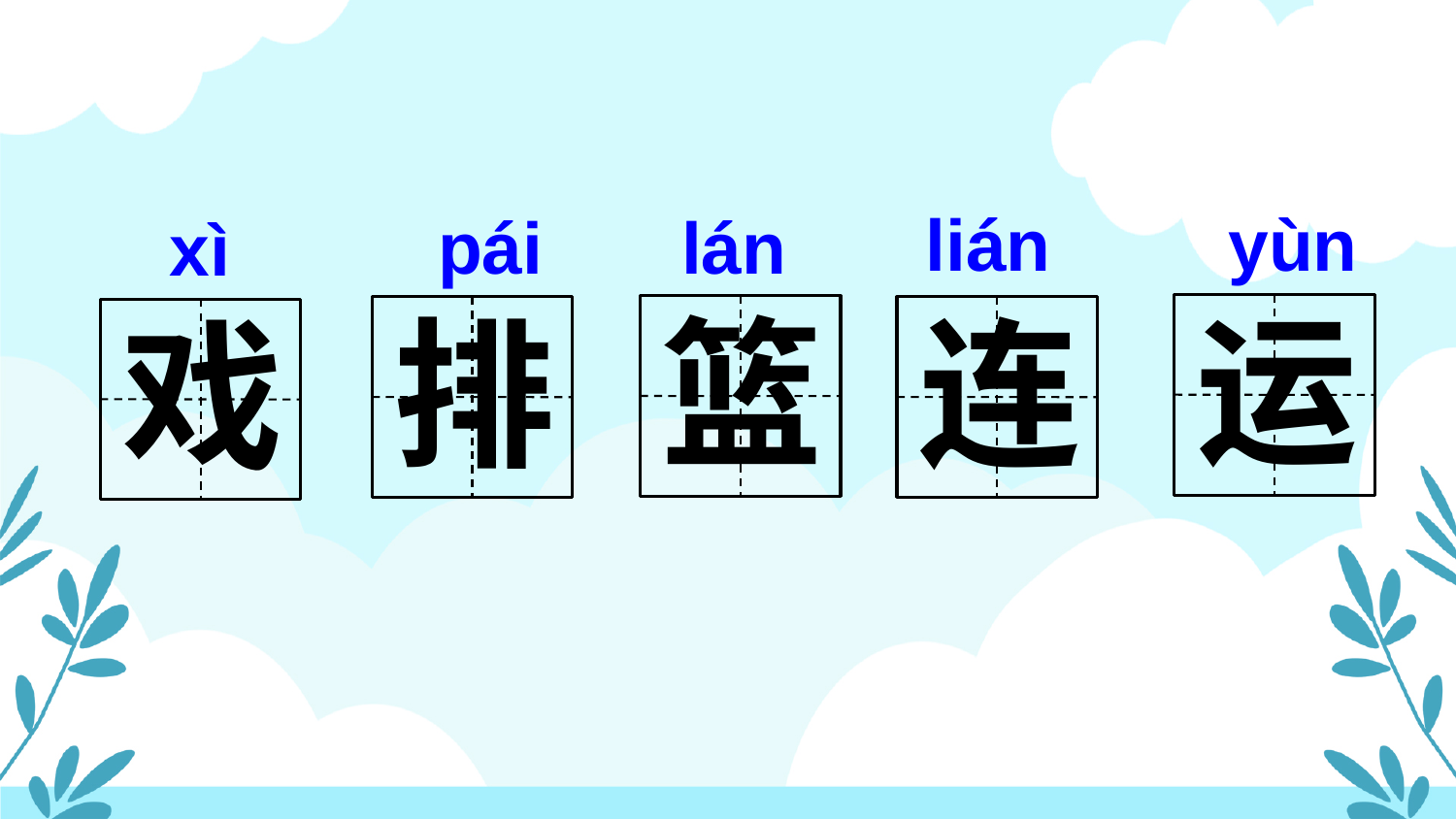

lián
yùn
pái
lán
xì
运

篮

排

连

戏